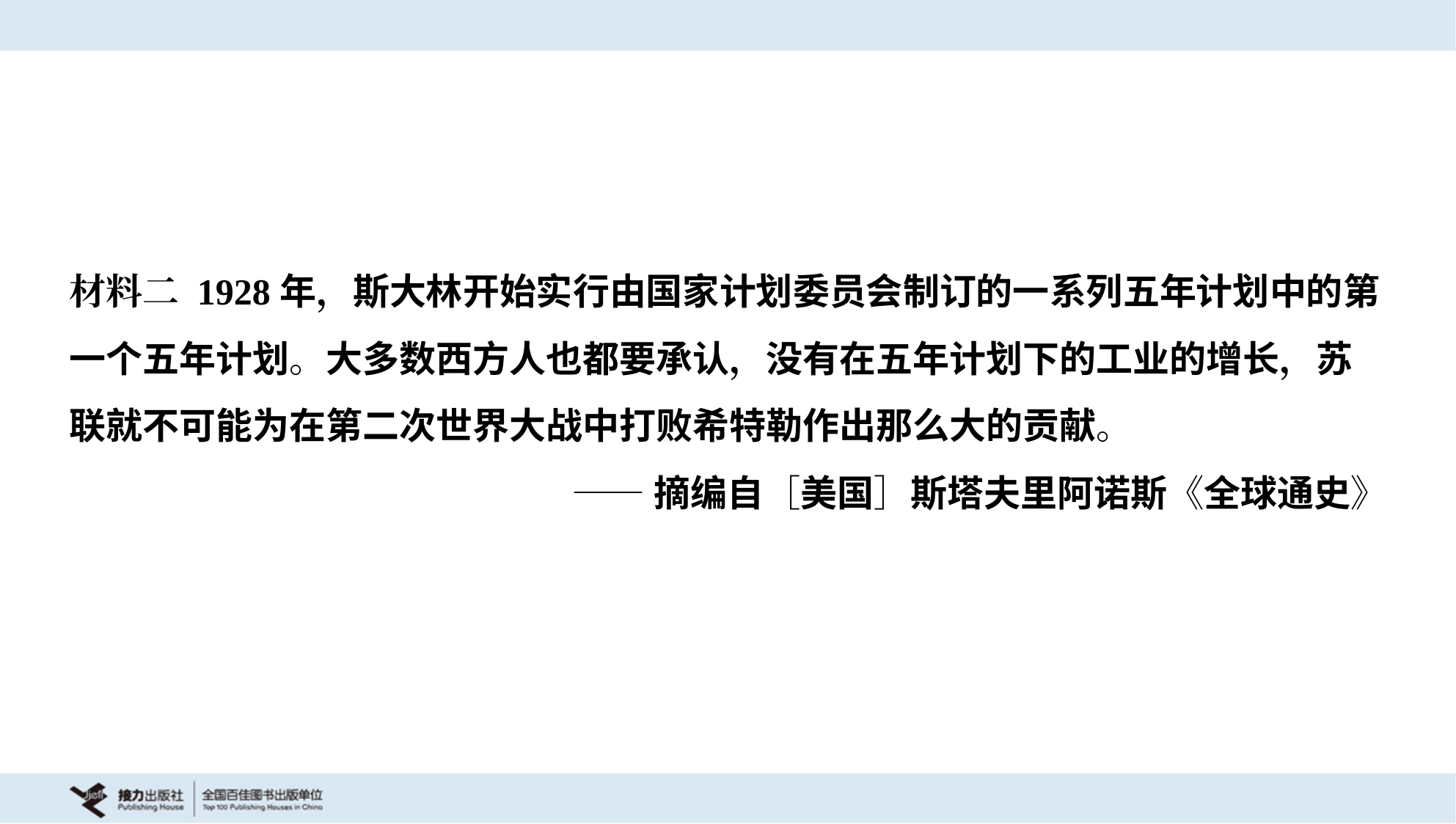

材料二 1928年，斯大林开始实行由国家计划委员会制订的一系列五年计划中的第
一个五年计划。大多数西方人也都要承认，没有在五年计划下的工业的增长，苏
联就不可能为在第二次世界大战中打败希特勒作出那么大的贡献。
——摘编自［美国］斯塔夫里阿诺斯《全球通史》